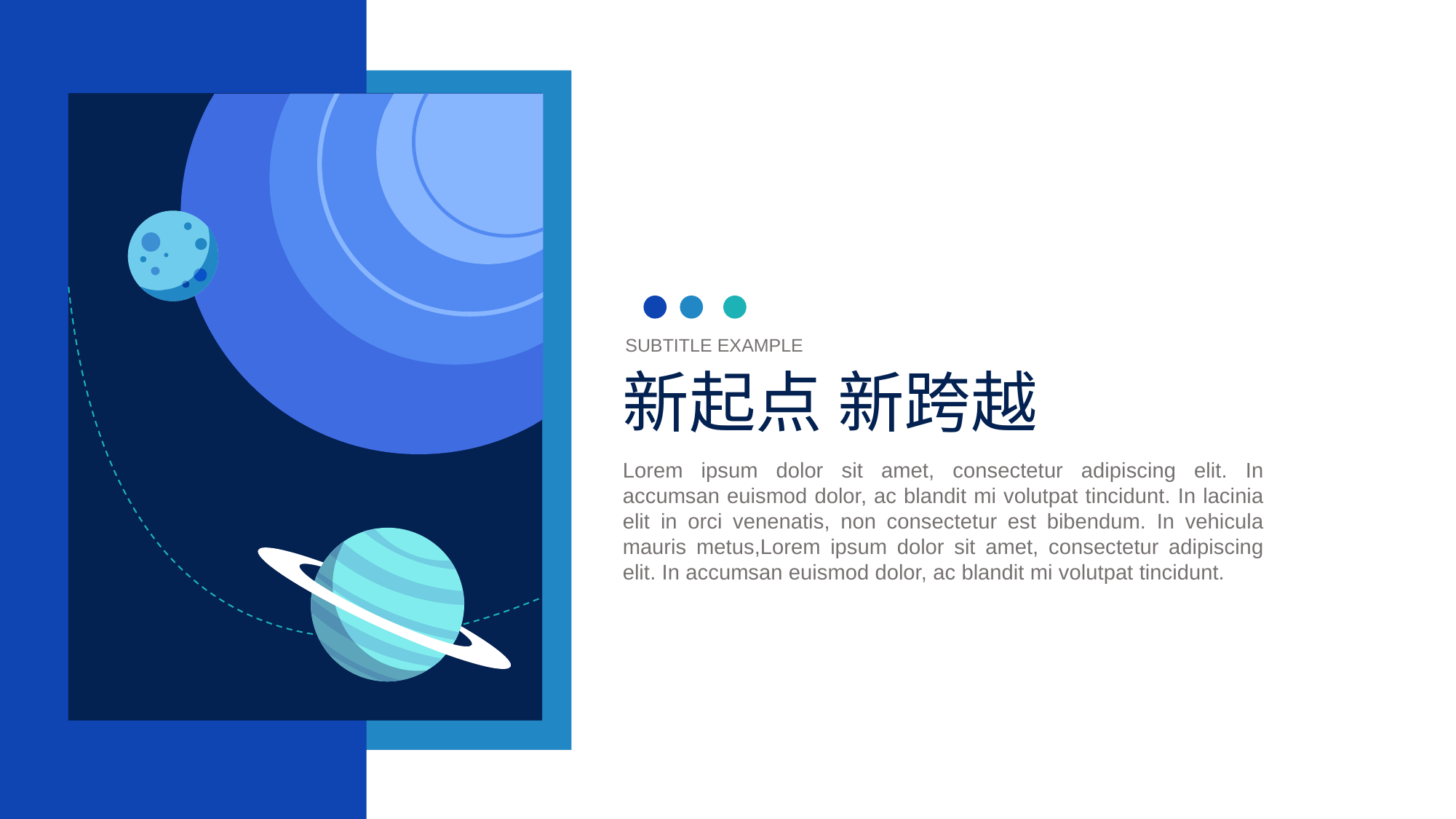

SUBTITLE EXAMPLE
新起点 新跨越
Lorem ipsum dolor sit amet, consectetur adipiscing elit. In accumsan euismod dolor, ac blandit mi volutpat tincidunt. In lacinia elit in orci venenatis, non consectetur est bibendum. In vehicula mauris metus,Lorem ipsum dolor sit amet, consectetur adipiscing elit. In accumsan euismod dolor, ac blandit mi volutpat tincidunt.